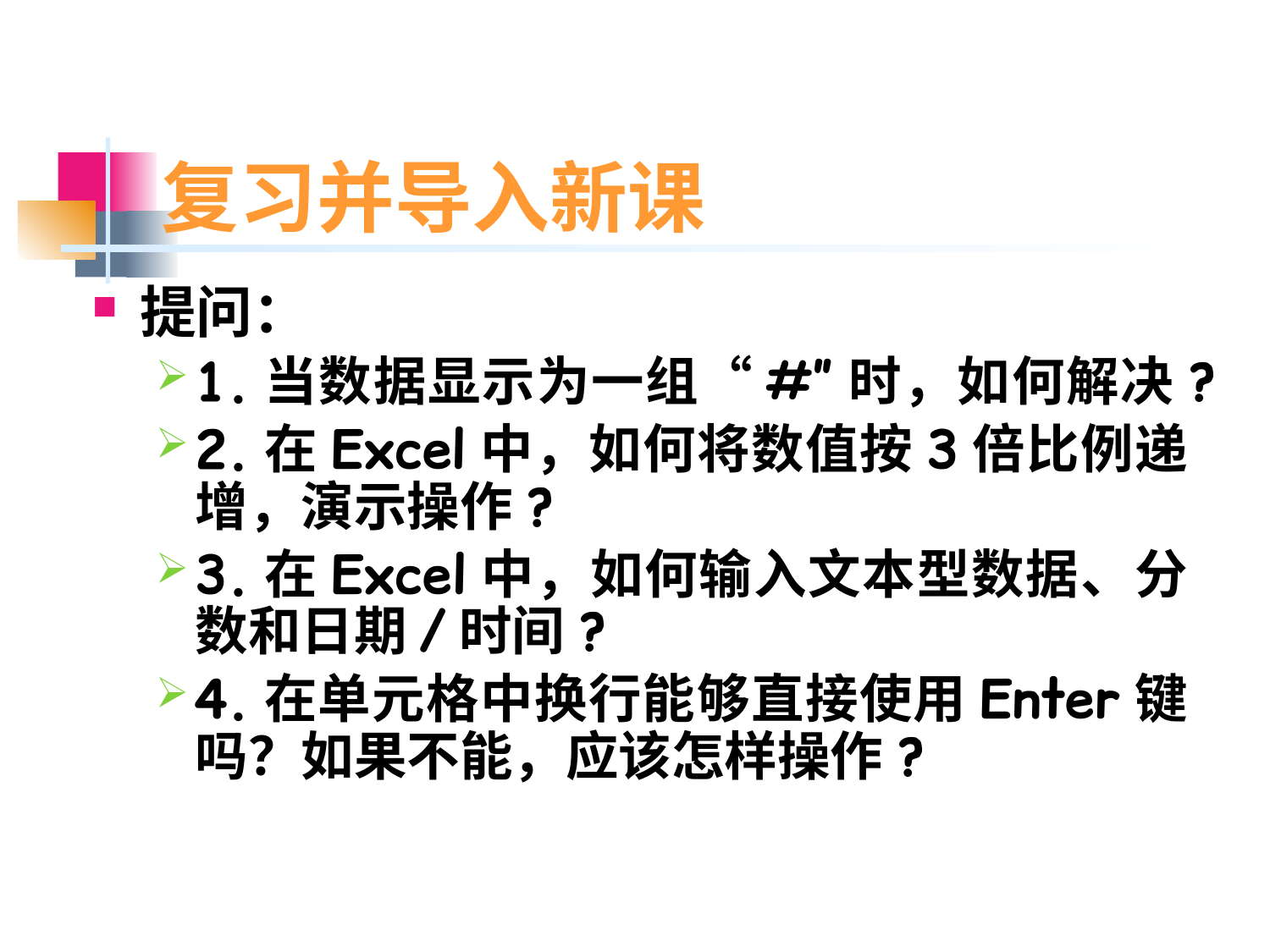

# 复习并导入新课
提问：
1.当数据显示为一组“#”时，如何解决?
2.在Excel中，如何将数值按3倍比例递增，演示操作?
3.在Excel中，如何输入文本型数据、分数和日期/时间?
4.在单元格中换行能够直接使用Enter键吗？如果不能，应该怎样操作?